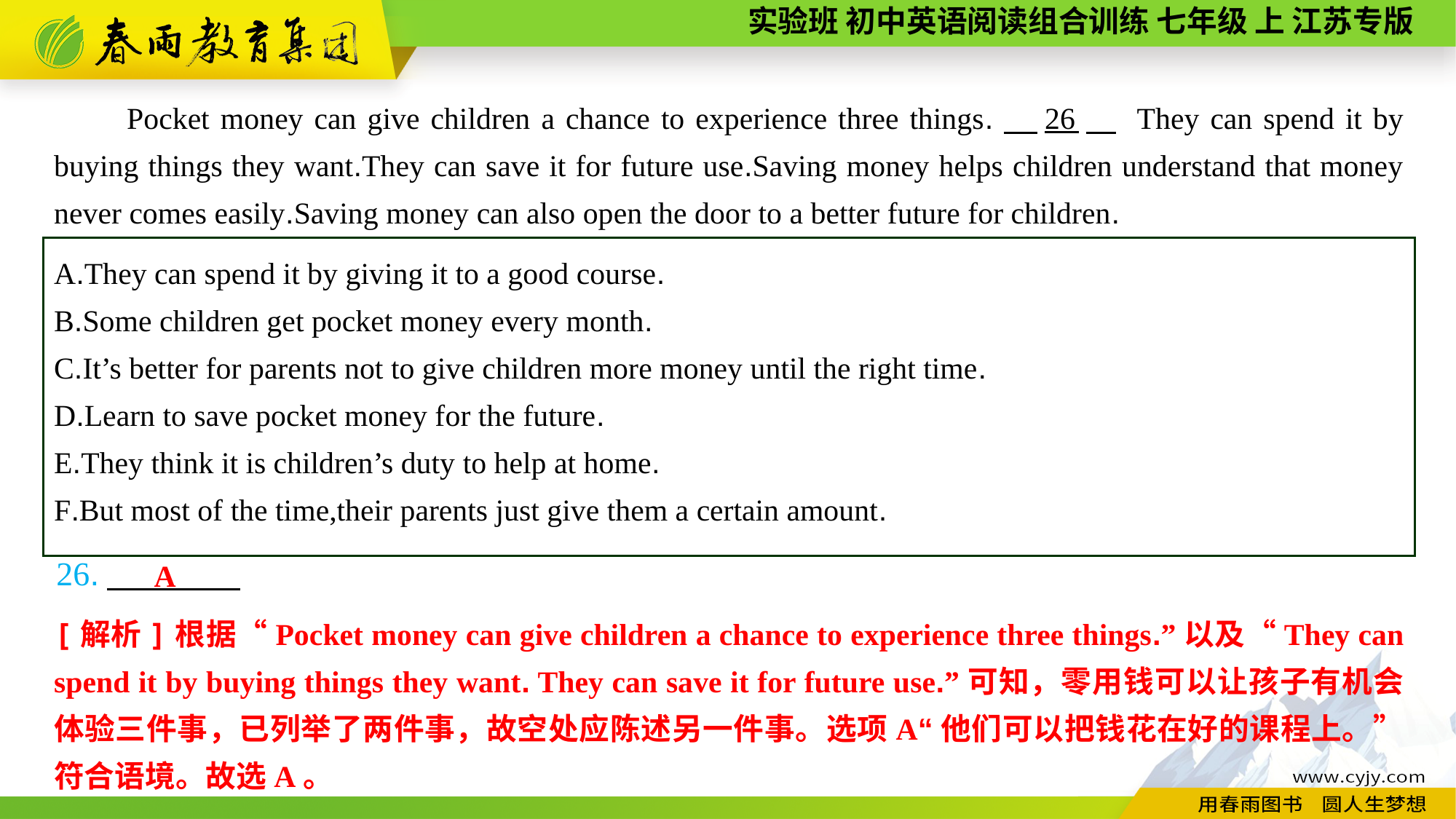

Pocket money can give children a chance to experience three things.　26　 They can spend it by buying things they want.They can save it for future use.Saving money helps children understand that money never comes easily.Saving money can also open the door to a better future for children.
A.They can spend it by giving it to a good course.
B.Some children get pocket money every month.
C.It’s better for parents not to give children more money until the right time.
D.Learn to save pocket money for the future.
E.They think it is children’s duty to help at home.
F.But most of the time,their parents just give them a certain amount.

26.
A
[解析]根据“Pocket money can give children a chance to experience three things.”以及“They can spend it by buying things they want. They can save it for future use.”可知，零用钱可以让孩子有机会体验三件事，已列举了两件事，故空处应陈述另一件事。选项A“他们可以把钱花在好的课程上。”符合语境。故选A。